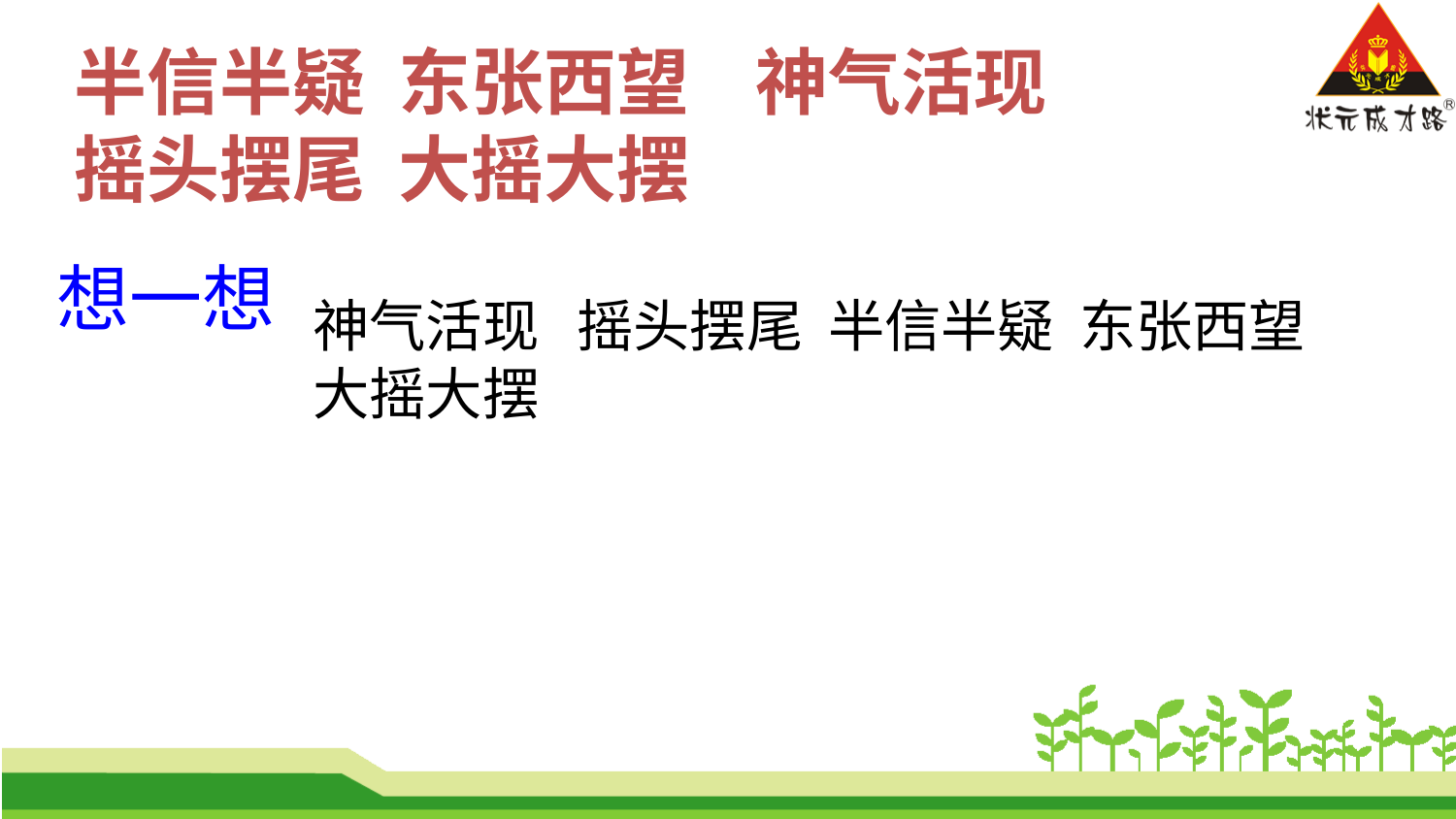

半信半疑  东张西望    神气活现
摇头摆尾  大摇大摆
想一想
神气活现   摇头摆尾  半信半疑  东张西望
大摇大摆